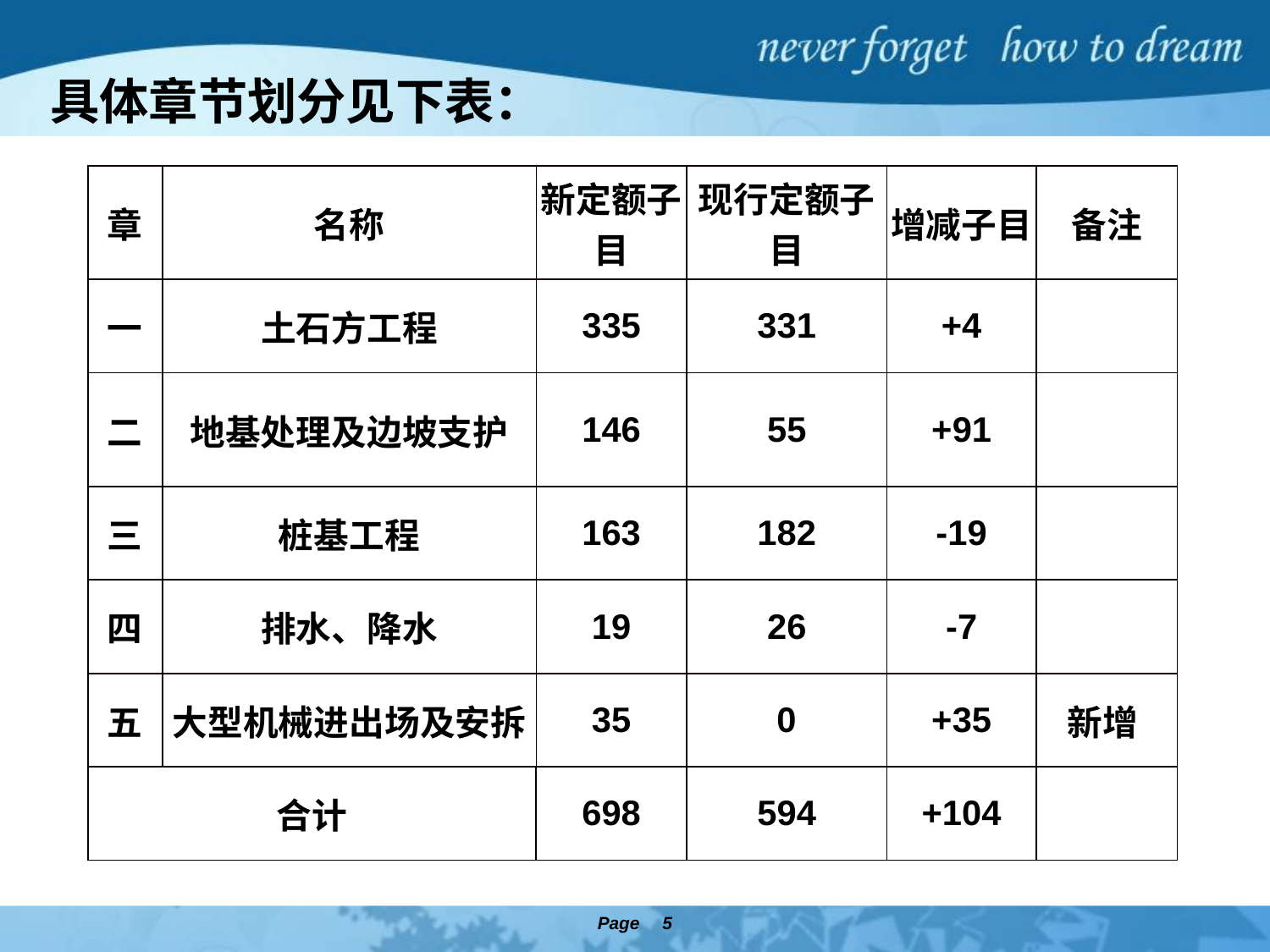

# 具体章节划分见下表：
| 章 | 名称 | 新定额子目 | 现行定额子目 | 增减子目 | 备注 |
| --- | --- | --- | --- | --- | --- |
| 一 | 土石方工程 | 335 | 331 | +4 |  |
| 二 | 地基处理及边坡支护 | 146 | 55 | +91 |  |
| 三 | 桩基工程 | 163 | 182 | -19 |  |
| 四 | 排水、降水 | 19 | 26 | -7 |  |
| 五 | 大型机械进出场及安拆 | 35 | 0 | +35 | 新增 |
| 合计 |  | 698 | 594 | +104 |  |